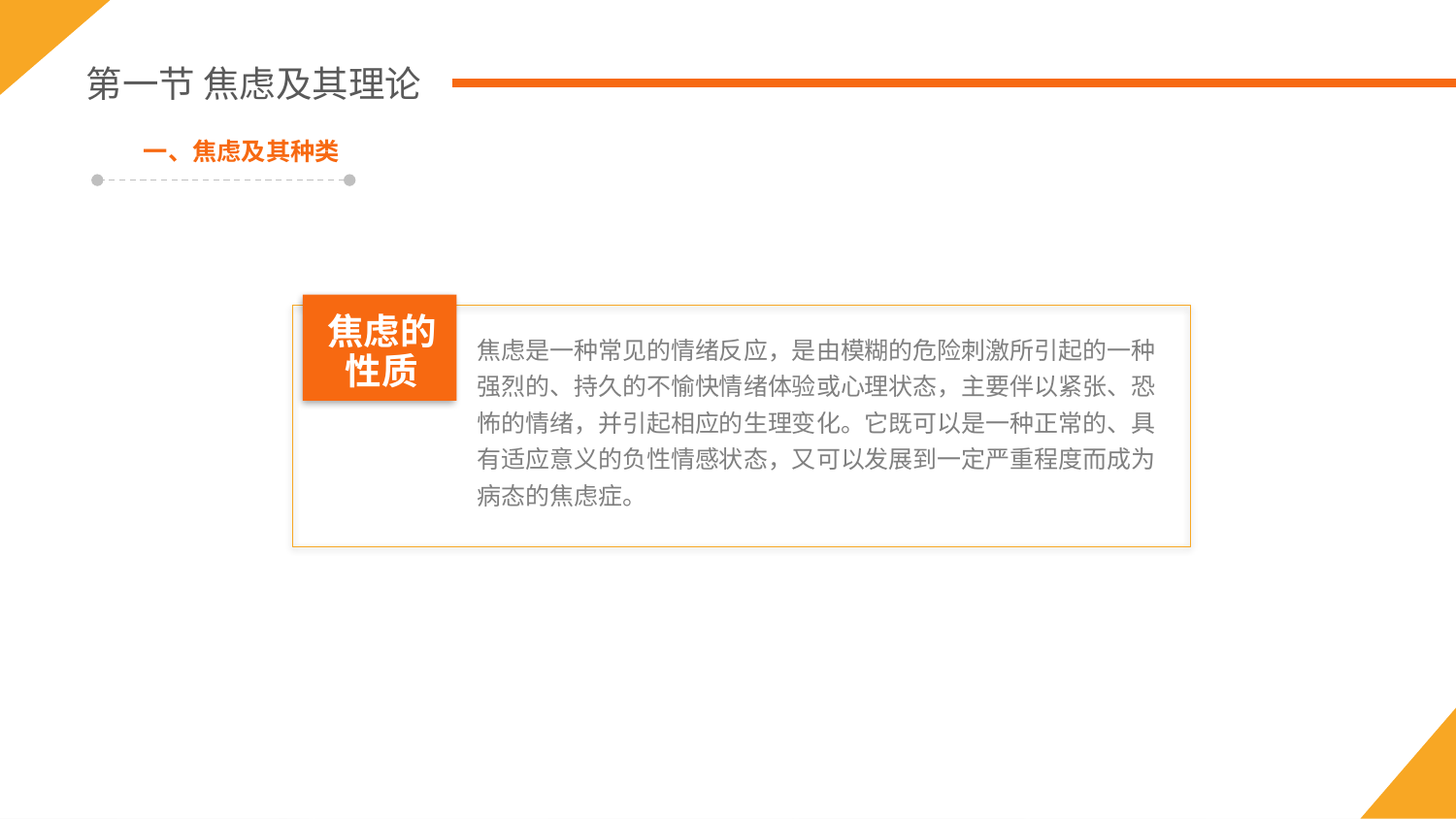

第一节 焦虑及其理论
一、焦虑及其种类

焦虑是一种常见的情绪反应，是由模糊的危险刺激所引起的一种强烈的、持久的不愉快情绪体验或心理状态，主要伴以紧张、恐怖的情绪，并引起相应的生理变化。它既可以是一种正常的、具有适应意义的负性情感状态，又可以发展到一定严重程度而成为病态的焦虑症。
焦虑的性质